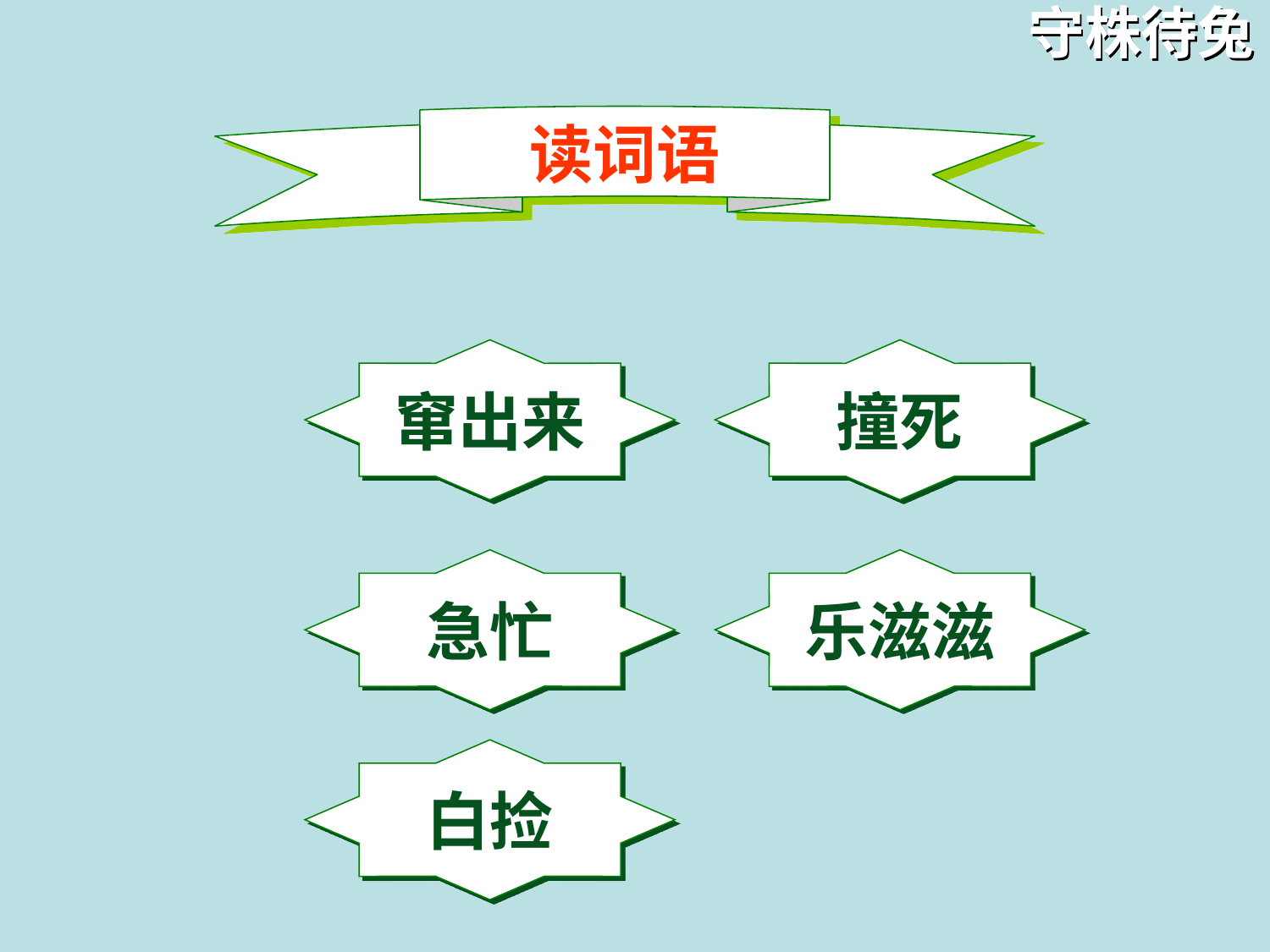

守株待兔
读词语
窜出来
撞死
急忙
乐滋滋

白捡